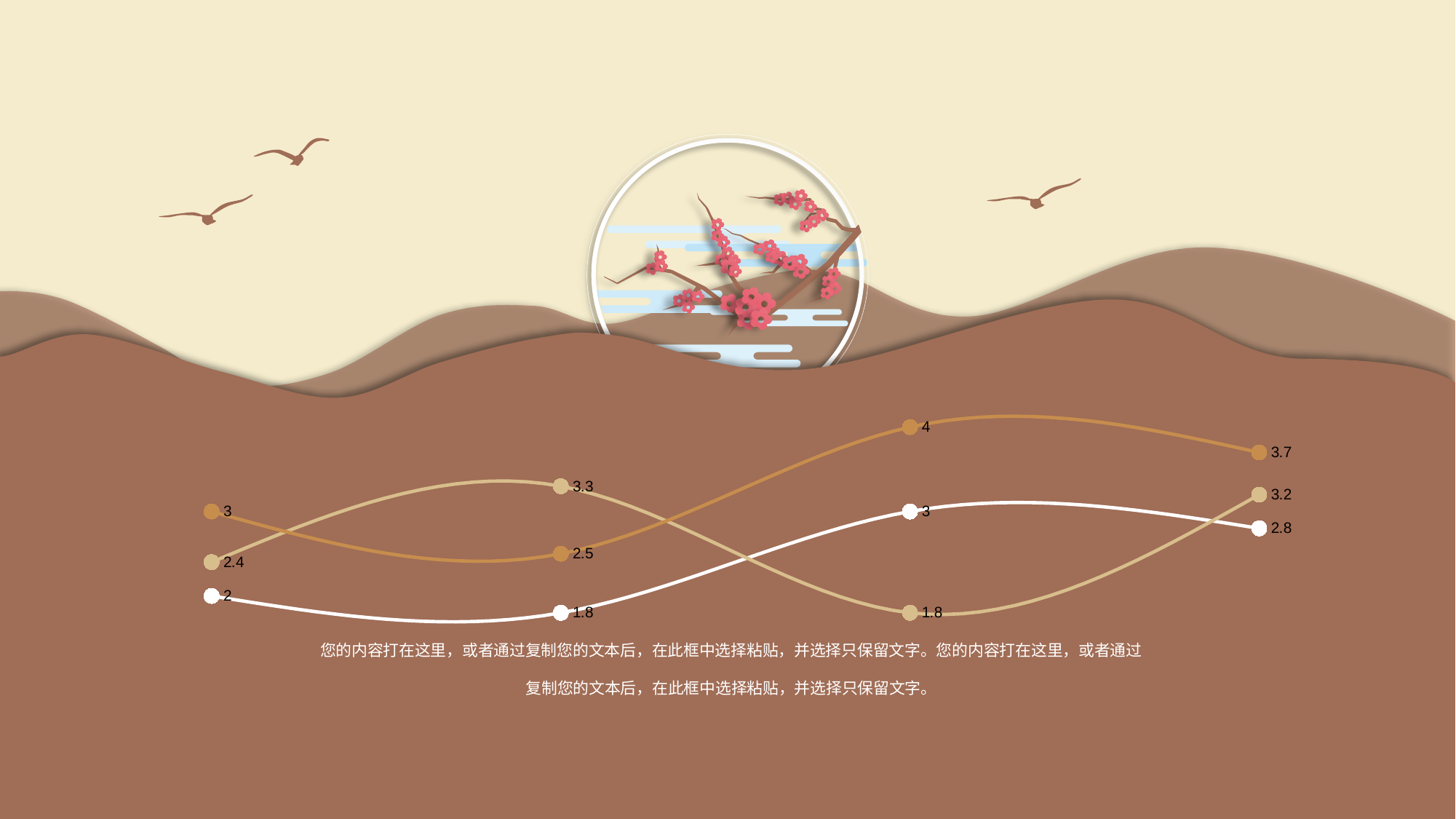

### Chart

| Category | 类别1 | 类别2 | 类别3 |
|---|---|---|---|
您的内容打在这里，或者通过复制您的文本后，在此框中选择粘贴，并选择只保留文字。您的内容打在这里，或者通过复制您的文本后，在此框中选择粘贴，并选择只保留文字。